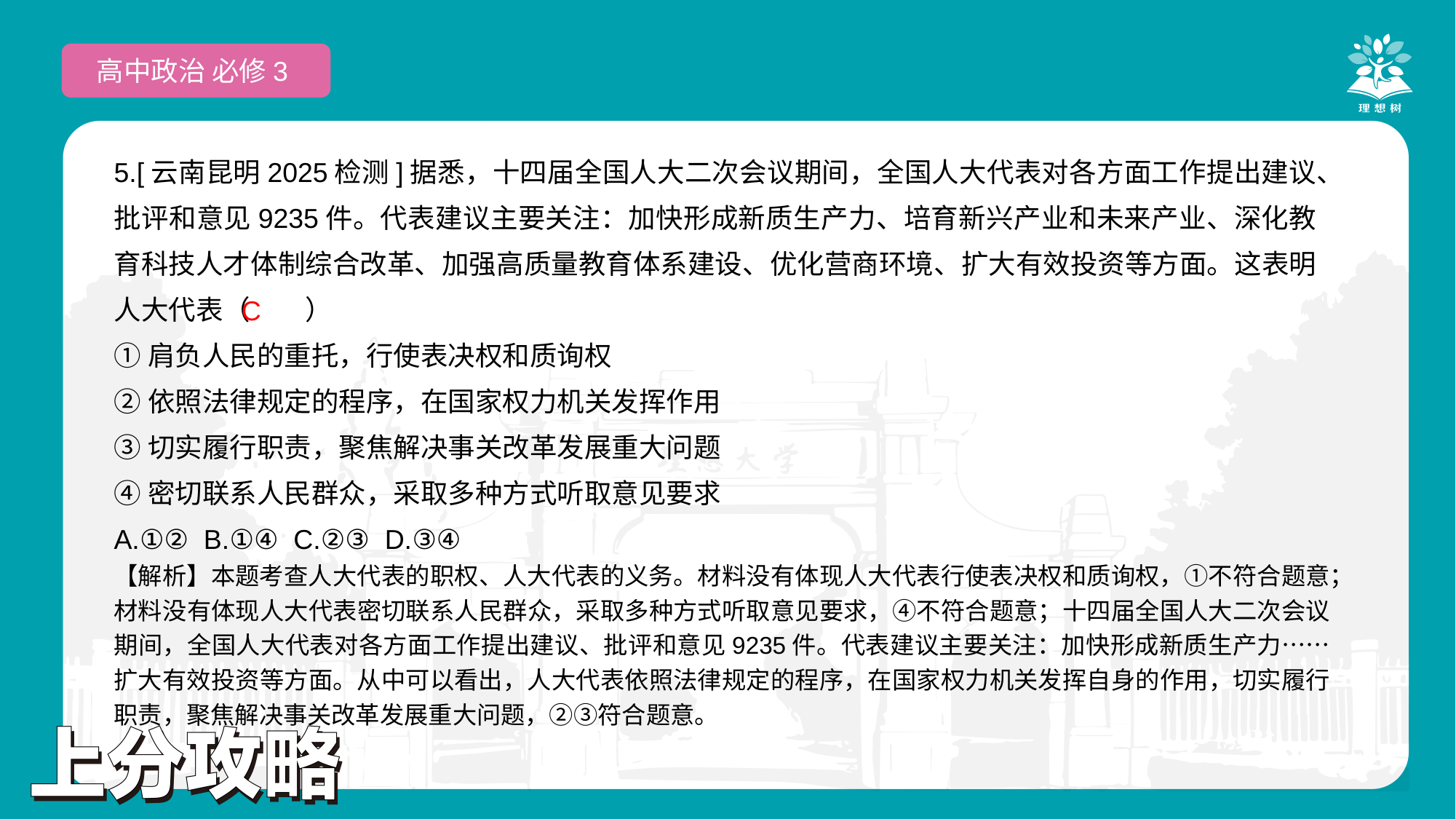

高中政治 必修3
5.[云南昆明2025检测]据悉，十四届全国人大二次会议期间，全国人大代表对各方面工作提出建议、批评和意见9235件。代表建议主要关注：加快形成新质生产力、培育新兴产业和未来产业、深化教育科技人才体制综合改革、加强高质量教育体系建设、优化营商环境、扩大有效投资等方面。这表明人大代表（　　）
①肩负人民的重托，行使表决权和质询权
②依照法律规定的程序，在国家权力机关发挥作用
③切实履行职责，聚焦解决事关改革发展重大问题
④密切联系人民群众，采取多种方式听取意见要求
A.①②  B.①④  C.②③  D.③④
C
【解析】本题考查人大代表的职权、人大代表的义务。材料没有体现人大代表行使表决权和质询权，①不符合题意；材料没有体现人大代表密切联系人民群众，采取多种方式听取意见要求，④不符合题意；十四届全国人大二次会议期间，全国人大代表对各方面工作提出建议、批评和意见9235件。代表建议主要关注：加快形成新质生产力……扩大有效投资等方面。从中可以看出，人大代表依照法律规定的程序，在国家权力机关发挥自身的作用，切实履行职责，聚焦解决事关改革发展重大问题，②③符合题意。